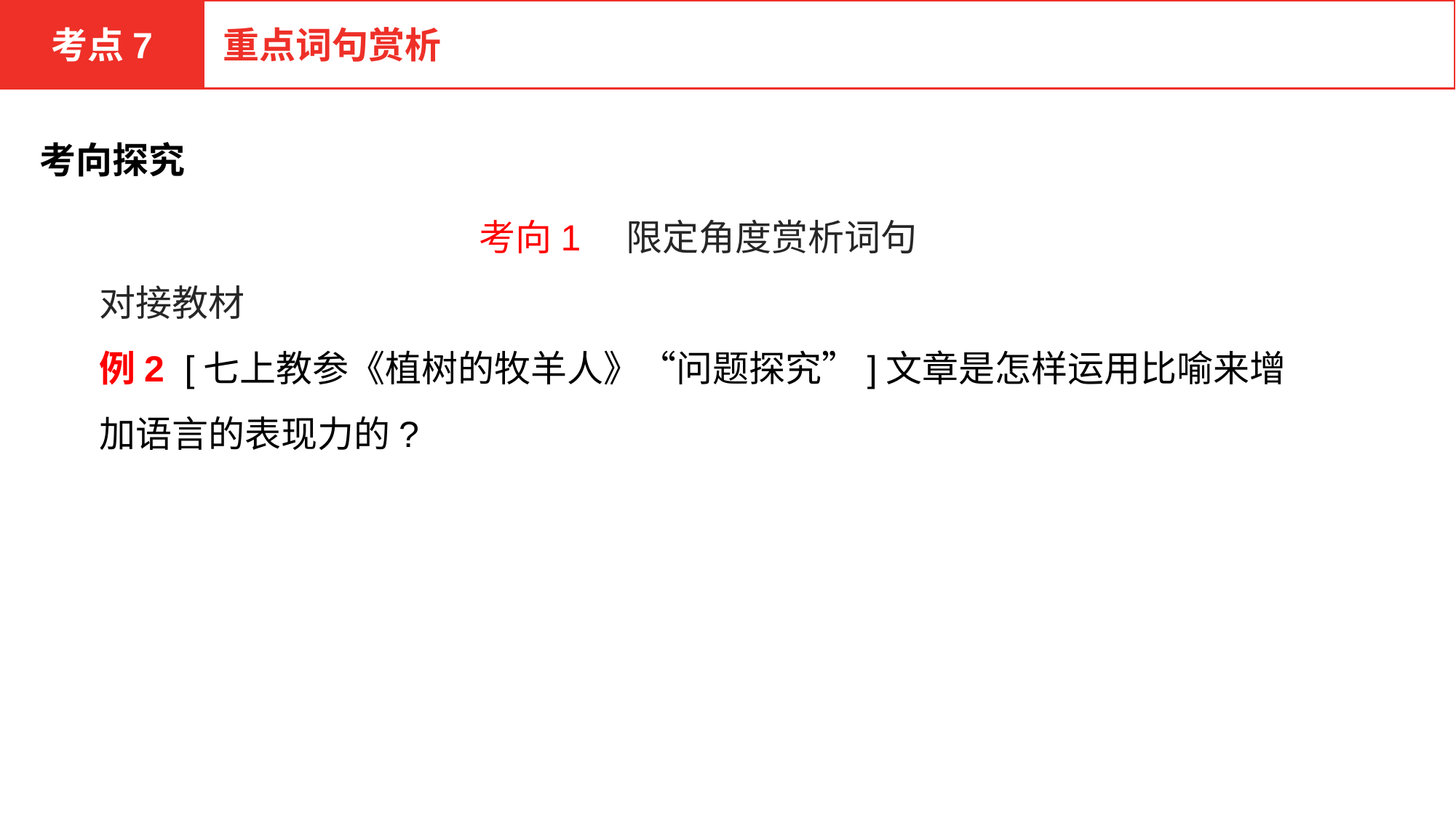

考点7
重点词句赏析
考向探究
考向1　限定角度赏析词句
对接教材
例2  [七上教参《植树的牧羊人》“问题探究”]文章是怎样运用比喻来增加语言的表现力的?